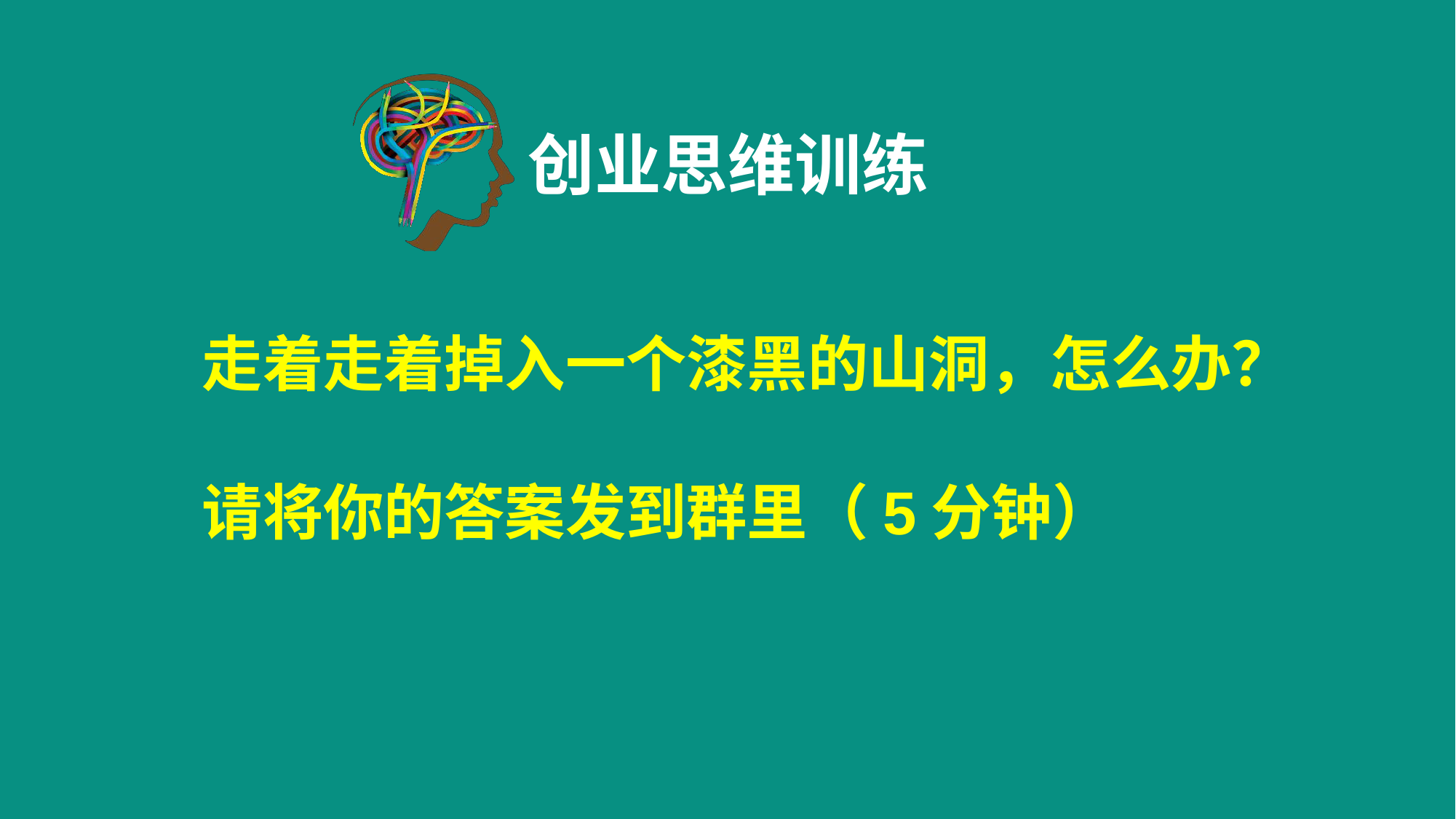

创业思维训练
走着走着掉入一个漆黑的山洞，怎么办？

请将你的答案发到群里（5分钟）